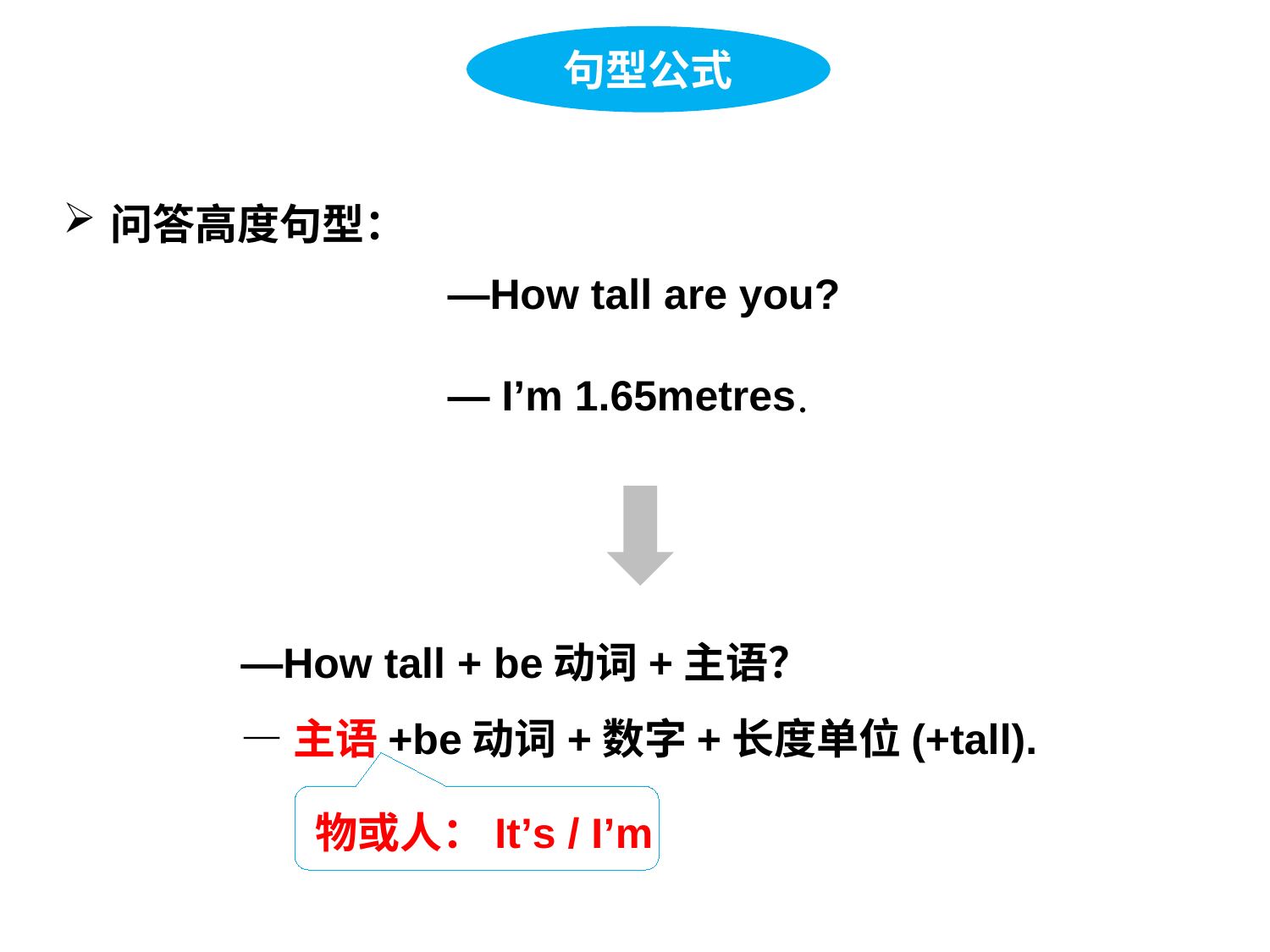

句型公式
问答高度句型：
—How tall are you?
— I’m 1.65metres.

—How tall + be动词+主语？
—主语+be动词+数字+长度单位(+tall).

物或人：It’s / I’m